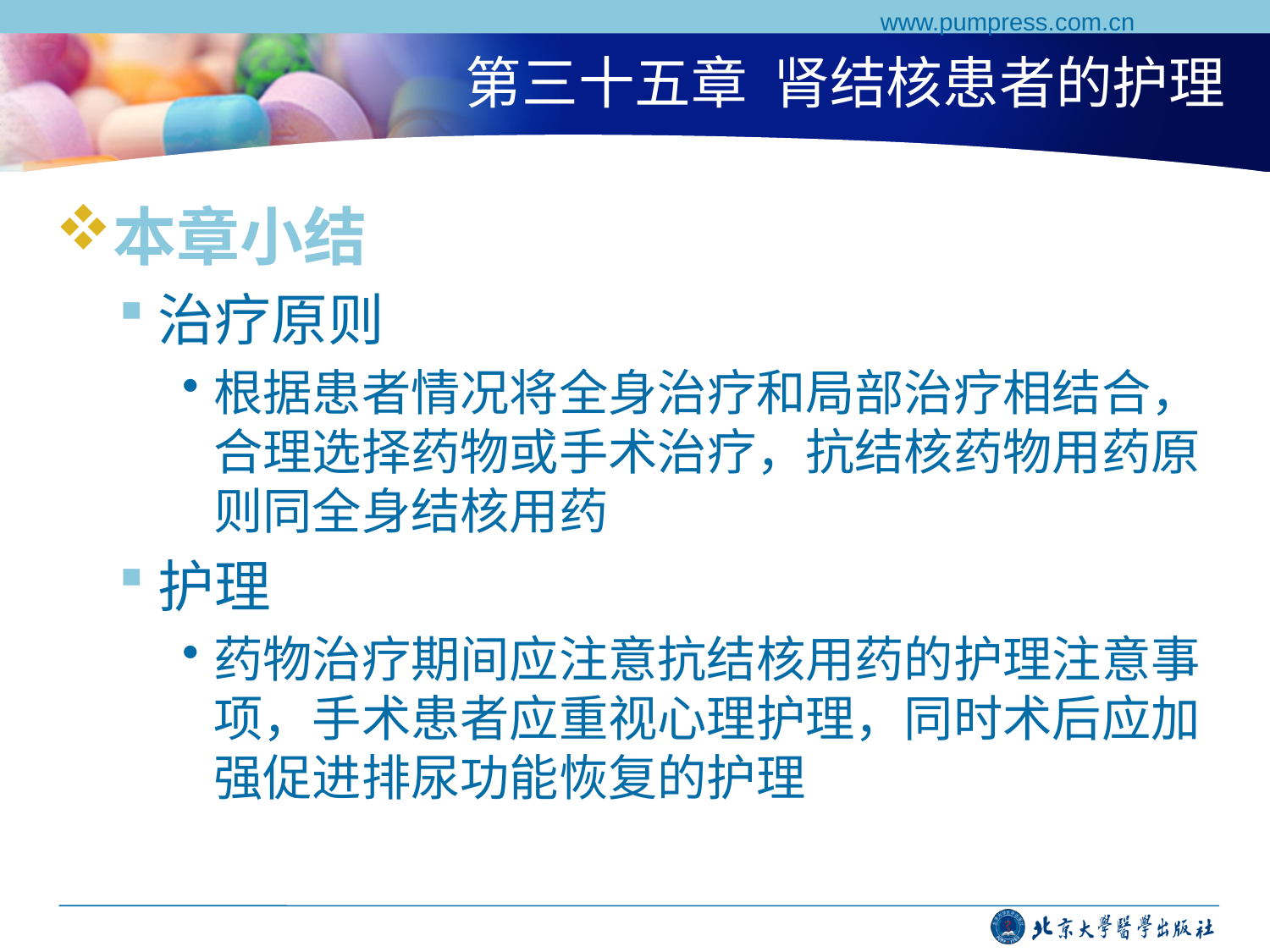

www.pumpress.com.cn
# 第三十五章  肾结核患者的护理
本章小结
治疗原则
根据患者情况将全身治疗和局部治疗相结合，合理选择药物或手术治疗，抗结核药物用药原则同全身结核用药
护理
药物治疗期间应注意抗结核用药的护理注意事项，手术患者应重视心理护理，同时术后应加强促进排尿功能恢复的护理